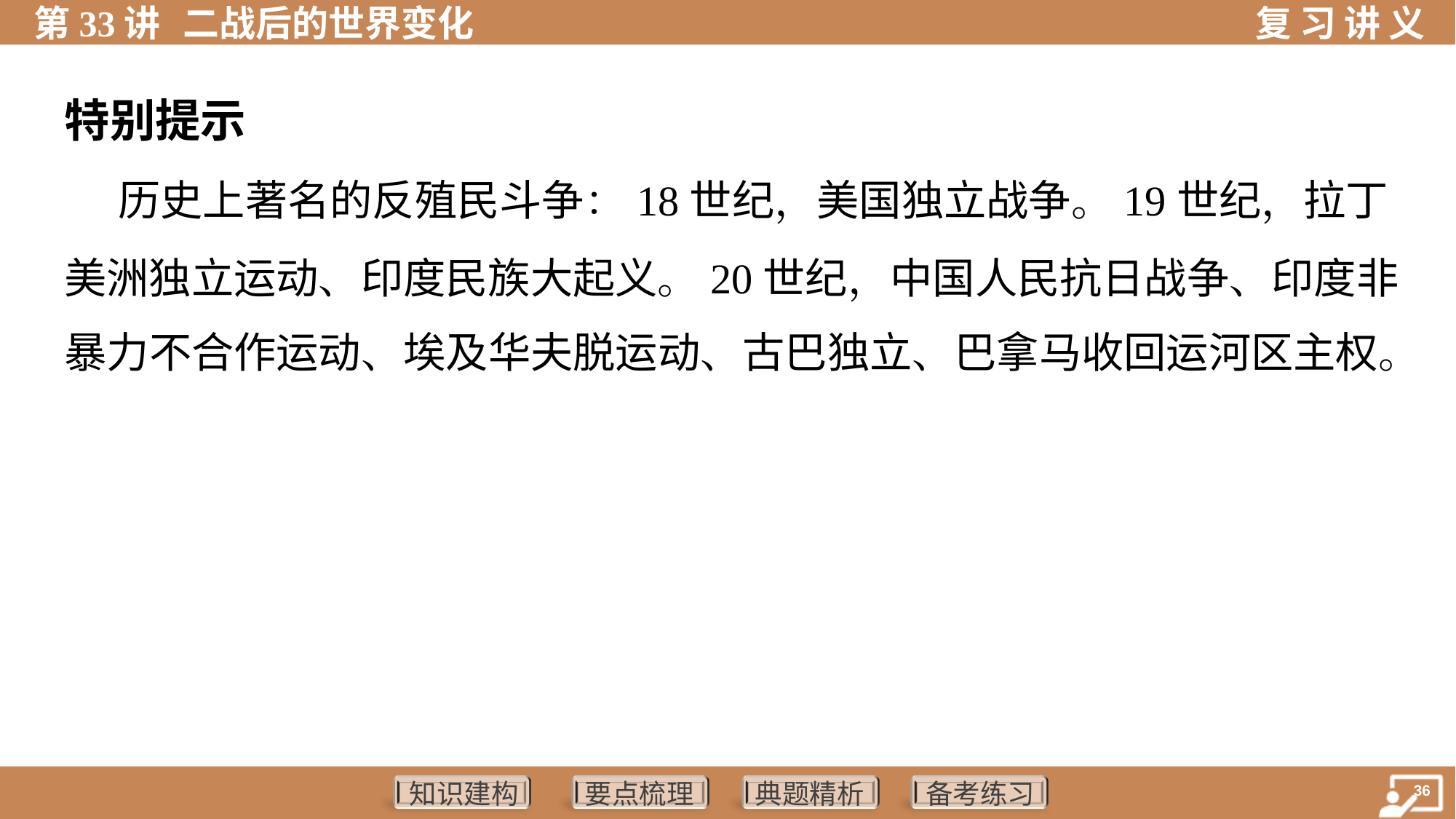

特别提示
    历史上著名的反殖民斗争：18世纪，美国独立战争。19世纪，拉丁
美洲独立运动、印度民族大起义。20世纪，中国人民抗日战争、印度非
暴力不合作运动、埃及华夫脱运动、古巴独立、巴拿马收回运河区主权。